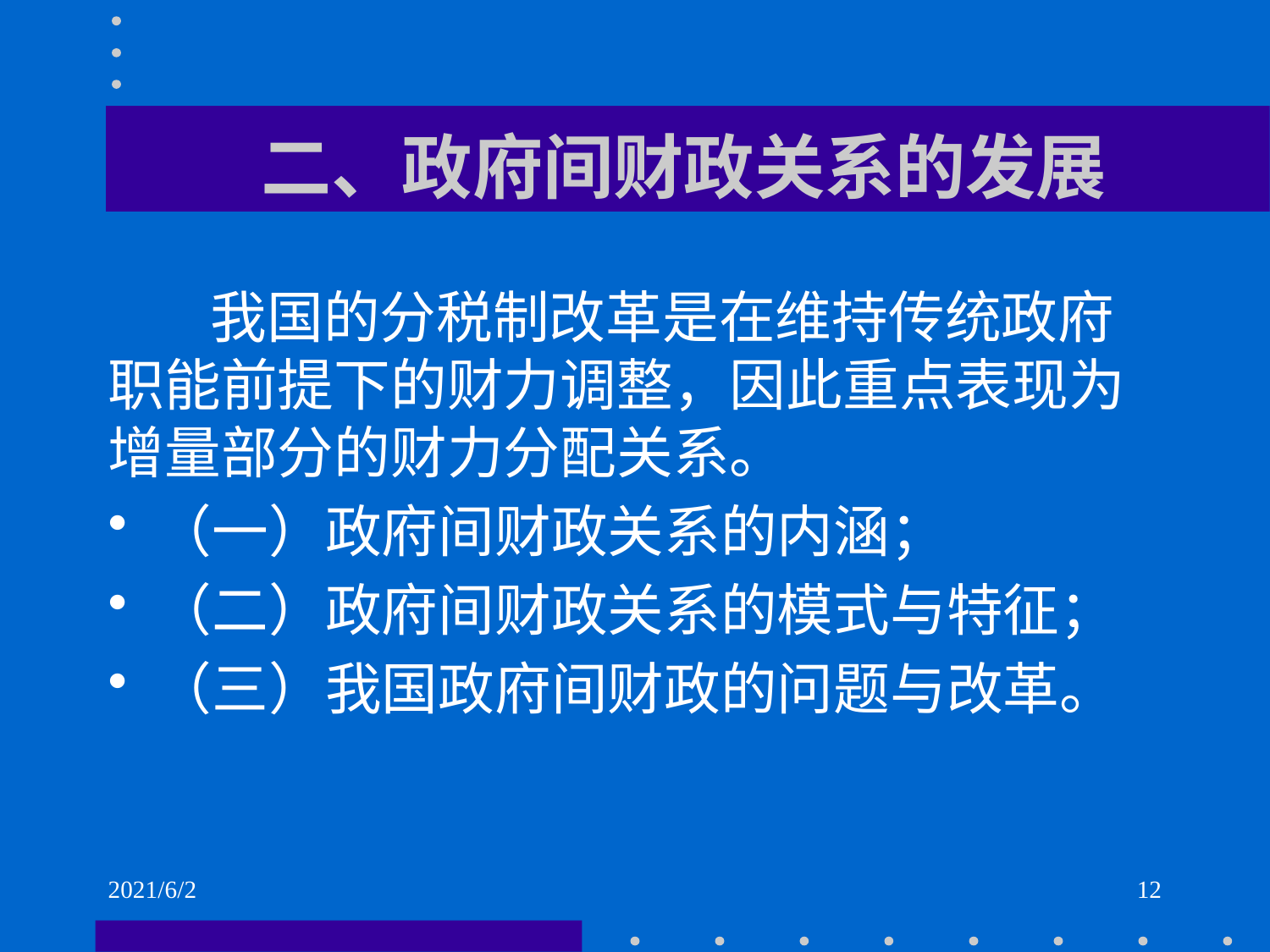

# 二、政府间财政关系的发展
       我国的分税制改革是在维持传统政府职能前提下的财力调整，因此重点表现为增量部分的财力分配关系。
（一）政府间财政关系的内涵；
（二）政府间财政关系的模式与特征；
（三）我国政府间财政的问题与改革。
2021/6/2
12